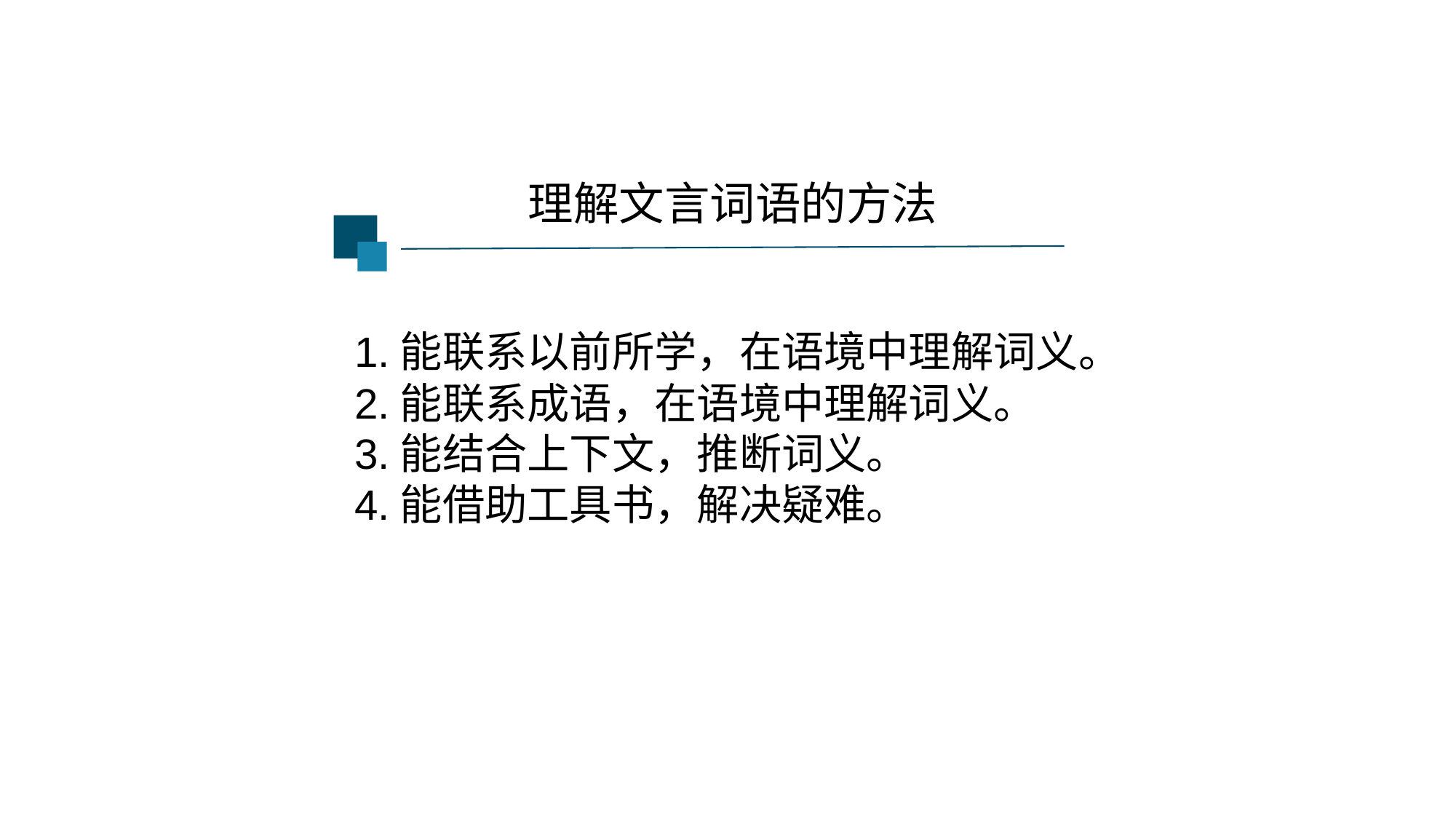

理解文言词语的方法

1.能联系以前所学，在语境中理解词义。
2.能联系成语，在语境中理解词义。
3.能结合上下文，推断词义。
4.能借助工具书，解决疑难。